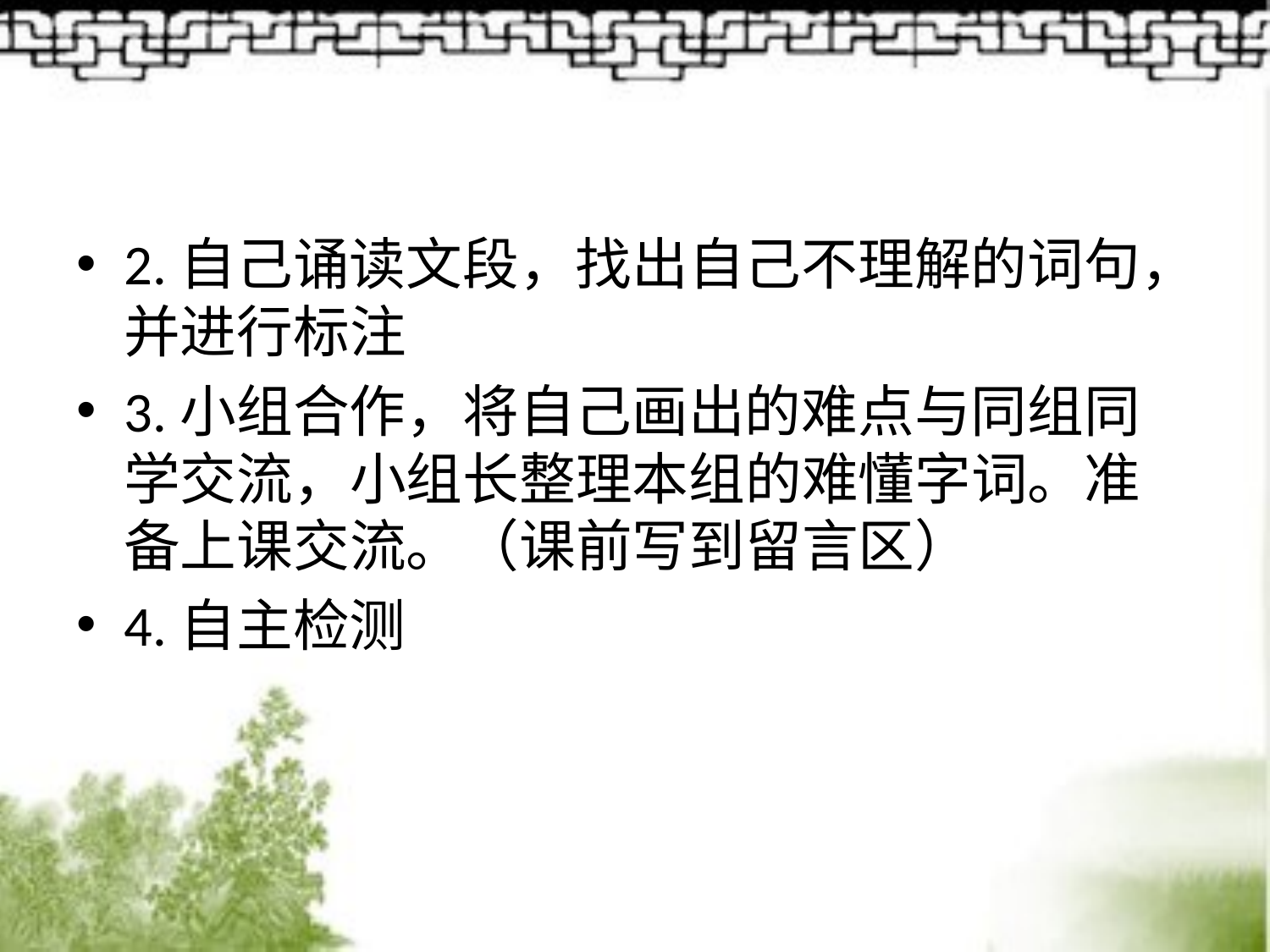

#
2.自己诵读文段，找出自己不理解的词句，并进行标注
3.小组合作，将自己画出的难点与同组同学交流，小组长整理本组的难懂字词。准备上课交流。（课前写到留言区）
4.自主检测